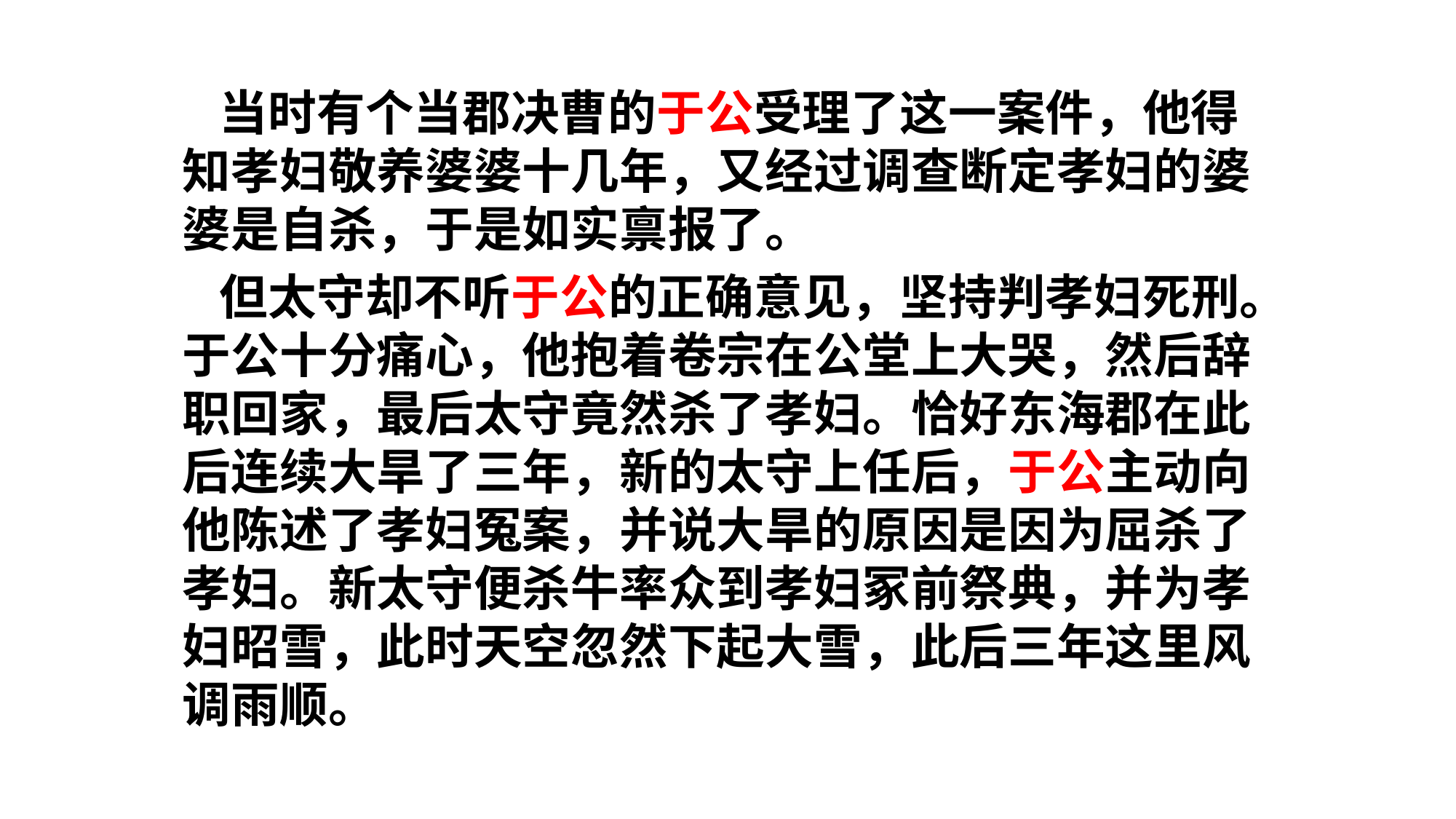

当时有个当郡决曹的于公受理了这一案件，他得知孝妇敬养婆婆十几年，又经过调查断定孝妇的婆婆是自杀，于是如实禀报了。
      但太守却不听于公的正确意见，坚持判孝妇死刑。于公十分痛心，他抱着卷宗在公堂上大哭，然后辞职回家，最后太守竟然杀了孝妇。恰好东海郡在此后连续大旱了三年，新的太守上任后，于公主动向他陈述了孝妇冤案，并说大旱的原因是因为屈杀了孝妇。新太守便杀牛率众到孝妇冢前祭典，并为孝妇昭雪，此时天空忽然下起大雪，此后三年这里风调雨顺。